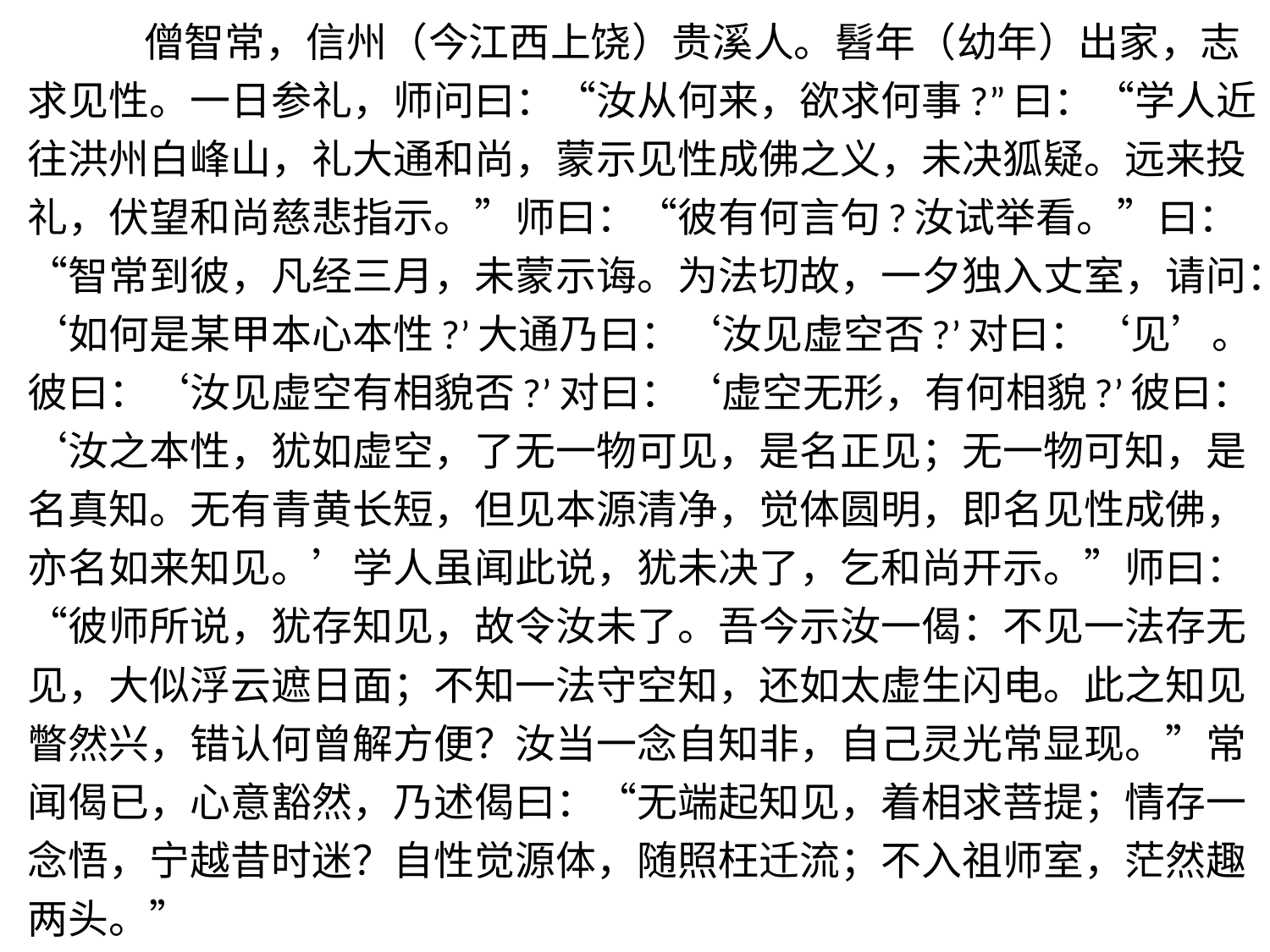

僧智常，信州（今江西上饶）贵溪人。髫年（幼年）出家，志求见性。一日参礼，师问曰：“汝从何来，欲求何事?”曰：“学人近往洪州白峰山，礼大通和尚，蒙示见性成佛之义，未决狐疑。远来投礼，伏望和尚慈悲指示。”师曰：“彼有何言句?汝试举看。”曰：“智常到彼，凡经三月，未蒙示诲。为法切故，一夕独入丈室，请问：‘如何是某甲本心本性?’大通乃曰：‘汝见虚空否?’对曰：‘见’。彼曰：‘汝见虚空有相貌否?’对曰：‘虚空无形，有何相貌?’彼曰：‘汝之本性，犹如虚空，了无一物可见，是名正见；无一物可知，是名真知。无有青黄长短，但见本源清净，觉体圆明，即名见性成佛，亦名如来知见。’学人虽闻此说，犹未决了，乞和尚开示。”师曰：“彼师所说，犹存知见，故令汝未了。吾今示汝一偈：不见一法存无见，大似浮云遮日面；不知一法守空知，还如太虚生闪电。此之知见瞥然兴，错认何曾解方便？汝当一念自知非，自己灵光常显现。”常闻偈已，心意豁然，乃述偈曰：“无端起知见，着相求菩提；情存一念悟，宁越昔时迷？自性觉源体，随照枉迁流；不入祖师室，茫然趣两头。”